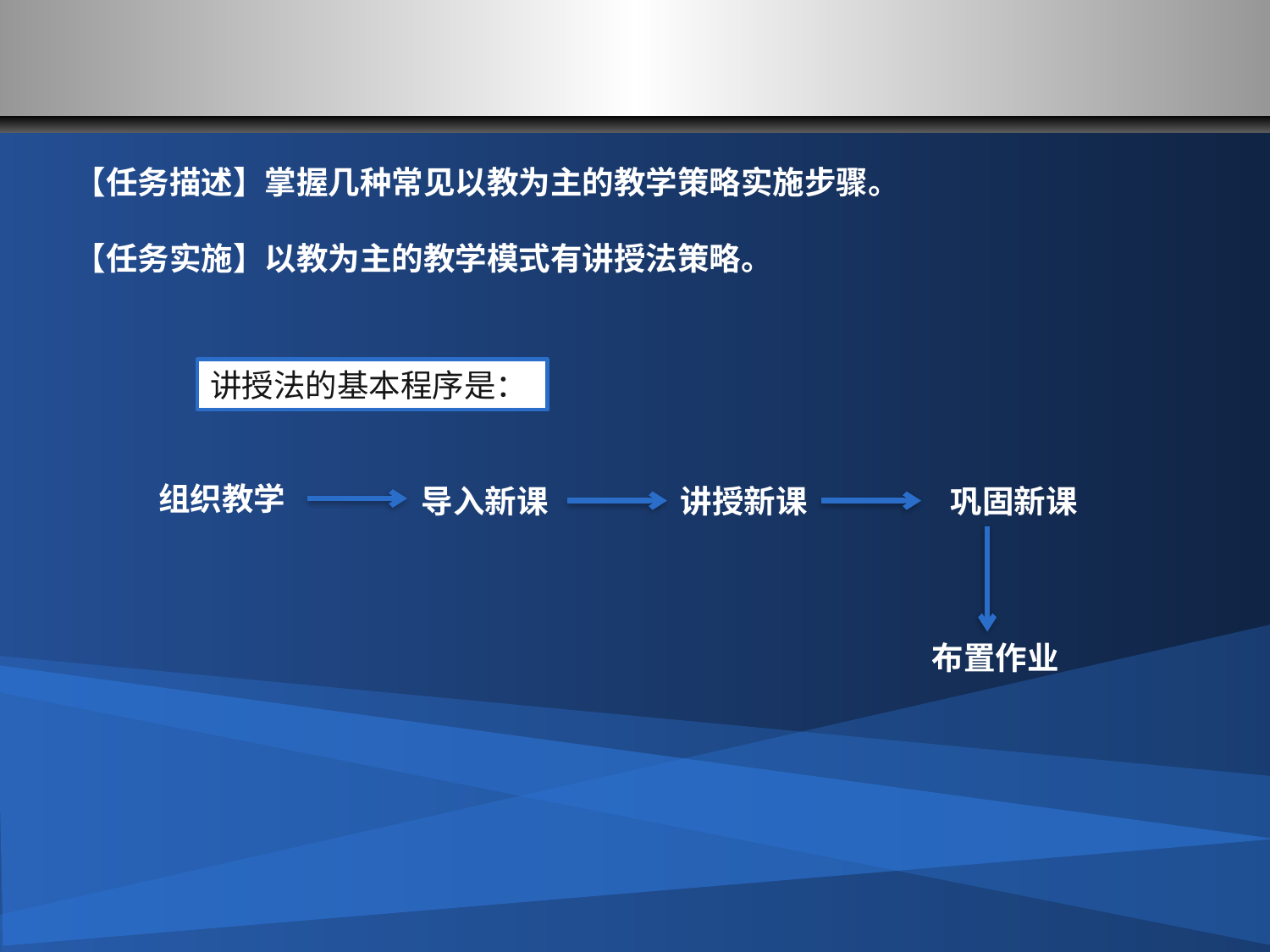

#
【任务描述】掌握几种常见以教为主的教学策略实施步骤。

【任务实施】以教为主的教学模式有讲授法策略。
讲授法的基本程序是：
组织教学
导入新课
讲授新课
巩固新课
布置作业